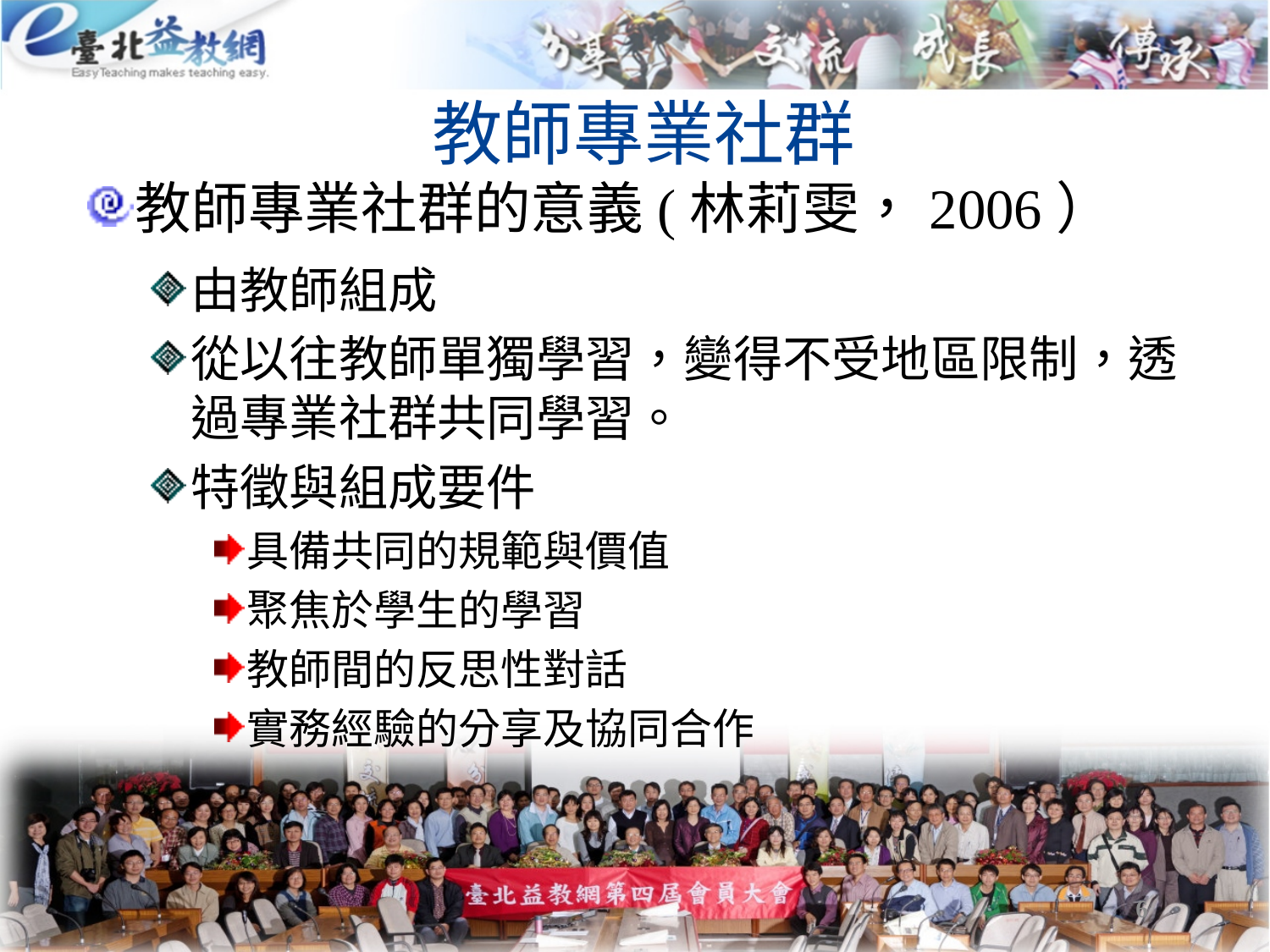

# 教師專業社群
教師專業社群的意義(林莉雯，2006）
由教師組成
從以往教師單獨學習，變得不受地區限制，透過專業社群共同學習。
特徵與組成要件
具備共同的規範與價值
聚焦於學生的學習
教師間的反思性對話
實務經驗的分享及協同合作
6